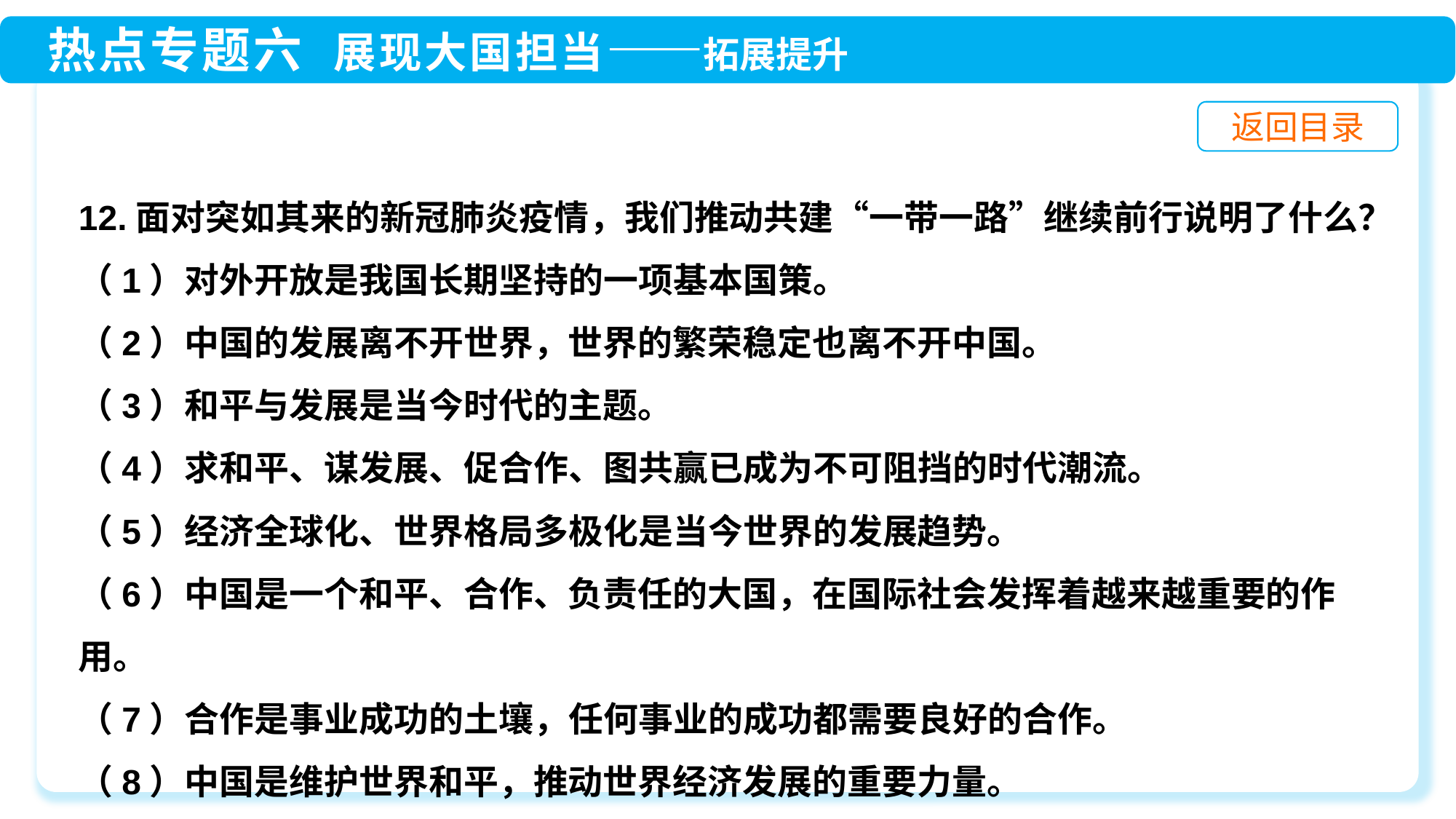

12.面对突如其来的新冠肺炎疫情，我们推动共建“一带一路”继续前行说明了什么？
（1）对外开放是我国长期坚持的一项基本国策。
（2）中国的发展离不开世界，世界的繁荣稳定也离不开中国。
（3）和平与发展是当今时代的主题。
（4）求和平、谋发展、促合作、图共赢已成为不可阻挡的时代潮流。
（5）经济全球化、世界格局多极化是当今世界的发展趋势。
（6）中国是一个和平、合作、负责任的大国，在国际社会发挥着越来越重要的作用。
（7）合作是事业成功的土壤，任何事业的成功都需要良好的合作。
（8）中国是维护世界和平，推动世界经济发展的重要力量。